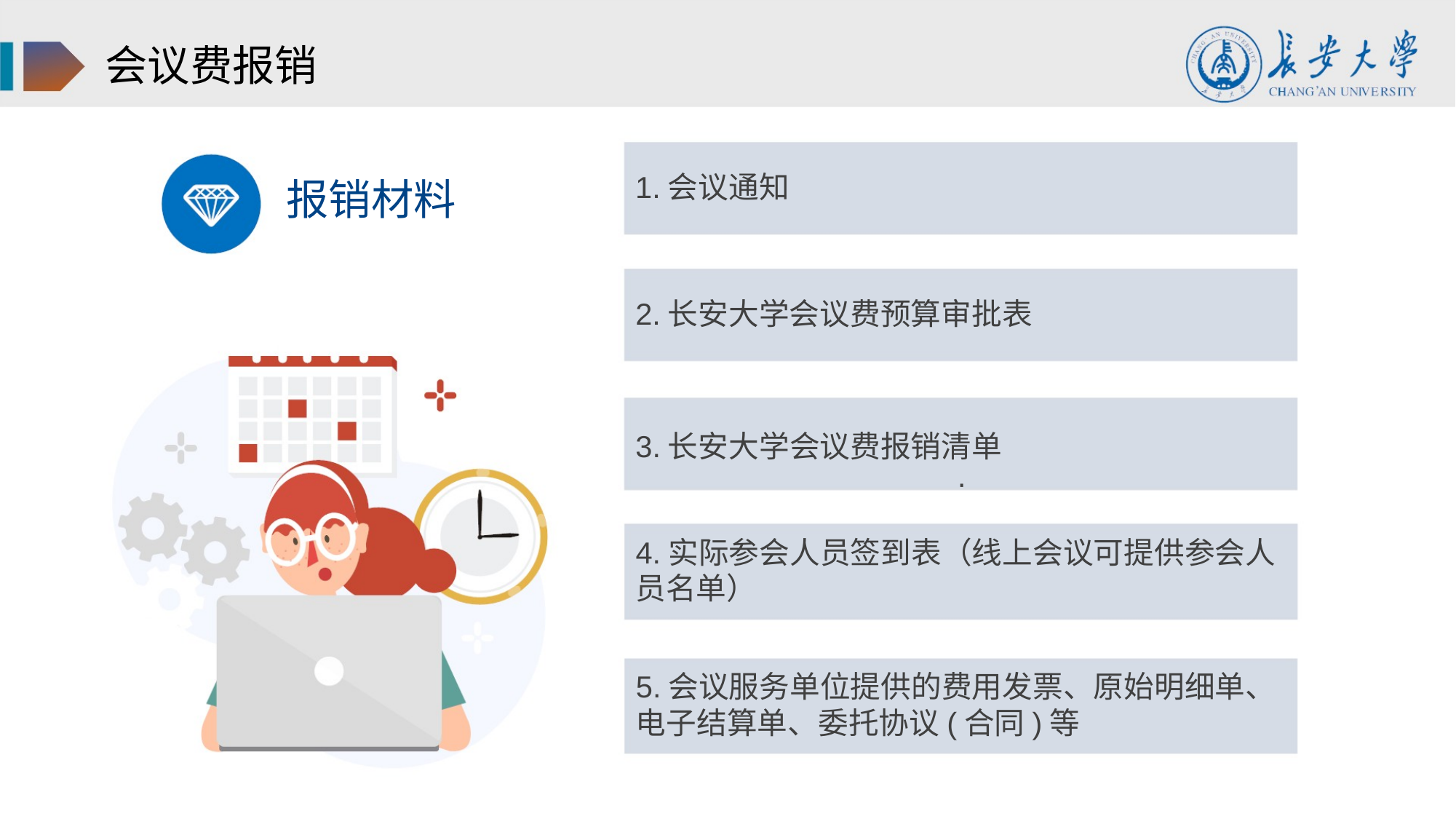

会议费报销
1.会议通知
报销材料
2.长安大学会议费预算审批表
3.长安大学会议费报销清单
·
4.实际参会人员签到表（线上会议可提供参会人
员名单）
5.会议服务单位提供的费用发票、原始明细单、
电子结算单、委托协议(合同)等